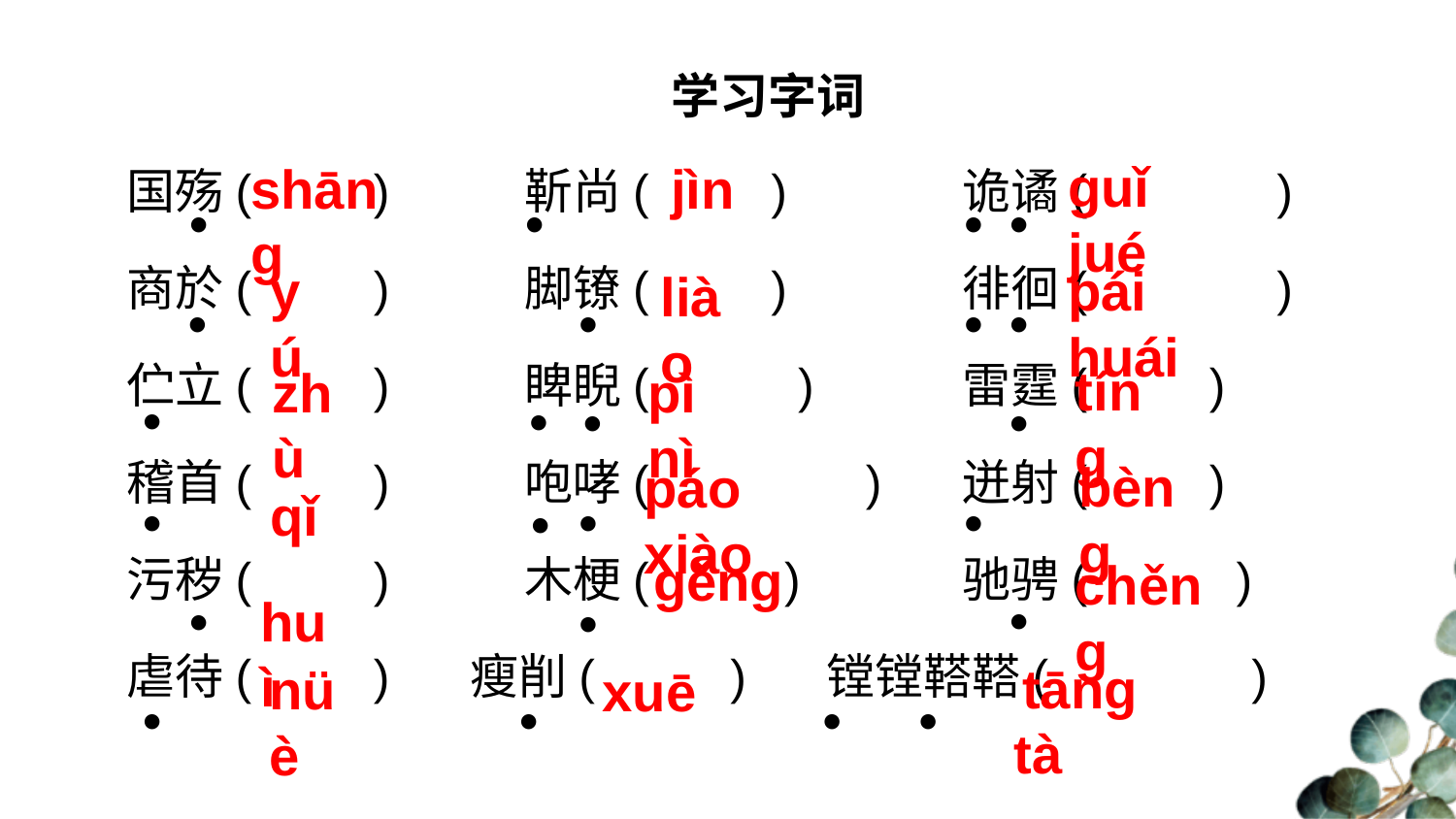

学习字词
国殇(         )         靳尚(         )            诡谲(              )
商於(         )         脚镣(         )            徘徊(              )
伫立(         )         睥睨(           )          雷霆(         )
稽首(         )         咆哮(                )     迸射(         )
污秽(         )         木梗(          )           驰骋(           )
虐待(         )     瘦削(          )     镗镗鞳鞳(               )
guǐ  jué
shāng
jìn
•
•
•
•
yú
pái  huái
liào
•
•
•
•
tíng
zhù
pì  nì
•
•
•
•
 qǐ
bèng
páo  xiào
•
•
•
•
gěng
 huì
chěng
•
•
•
 tāng   tà
nüè
xuē
•
•
•
•